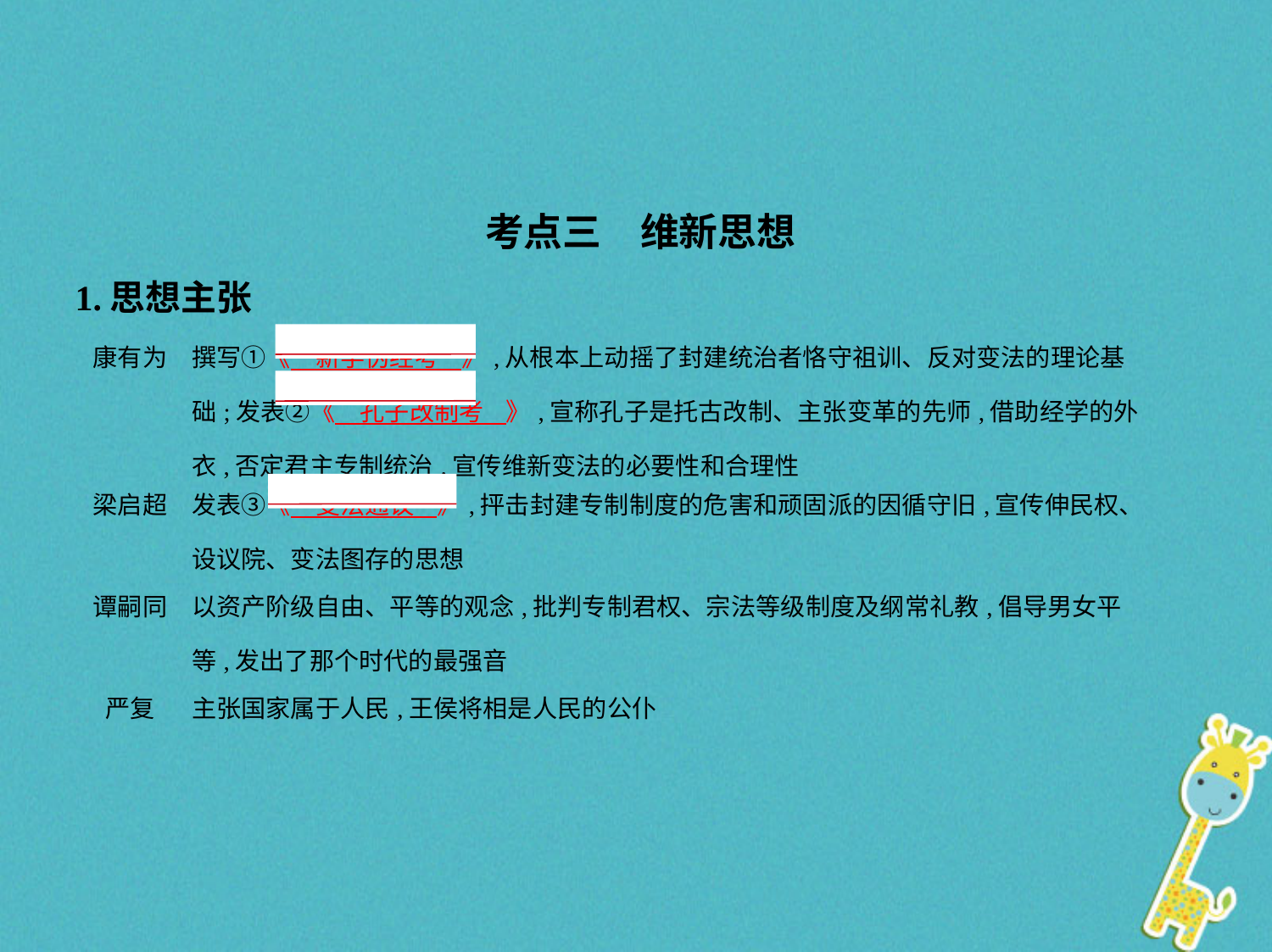

考点三　维新思想
1.思想主张
| 康有为 | 撰写①《　新学伪经考    》,从根本上动摇了封建统治者恪守祖训、反对变法的理论基础;发表②《　孔子改制考    》,宣称孔子是托古改制、主张变革的先师,借助经学的外衣,否定君主专制统治,宣传维新变法的必要性和合理性 |
| --- | --- |
| 梁启超 | 发表③《　变法通议    》,抨击封建专制制度的危害和顽固派的因循守旧,宣传伸民权、设议院、变法图存的思想 |
| 谭嗣同 | 以资产阶级自由、平等的观念,批判专制君权、宗法等级制度及纲常礼教,倡导男女平等,发出了那个时代的最强音 |
| 严复 | 主张国家属于人民,王侯将相是人民的公仆 |